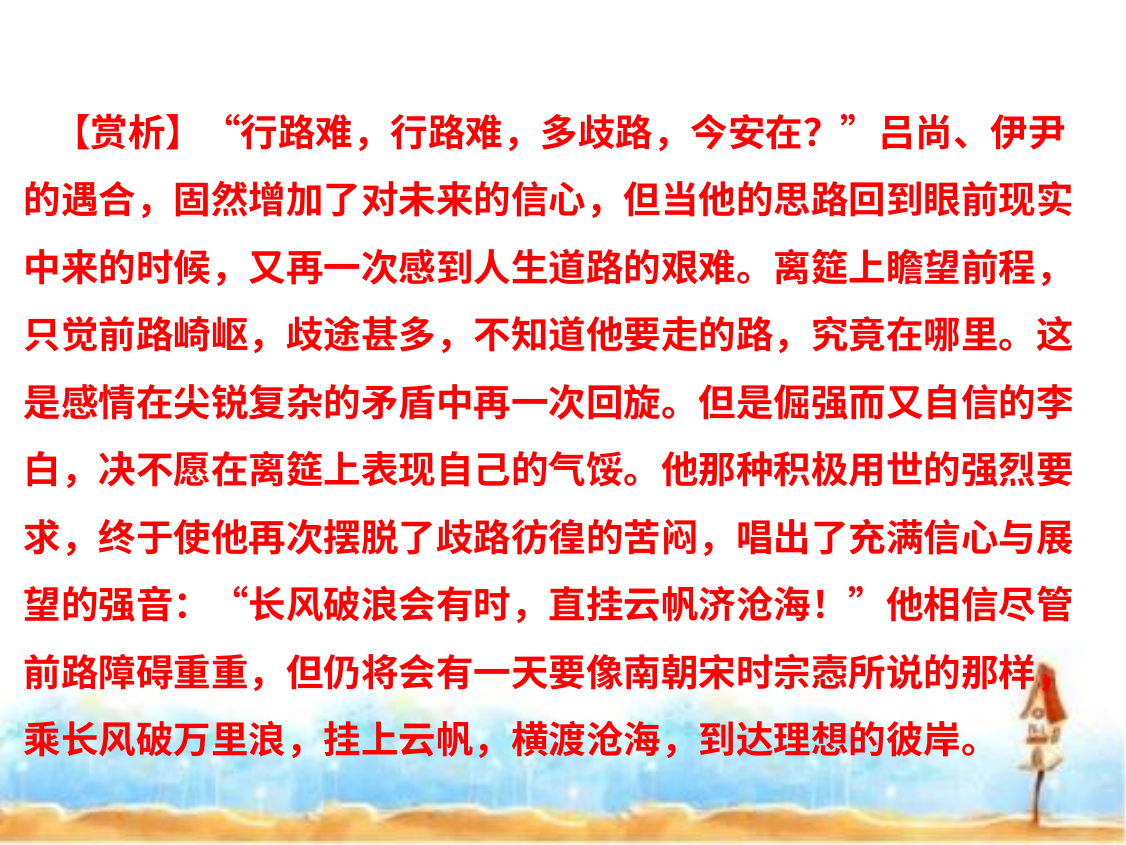

【赏析】“行路难，行路难，多歧路，今安在？”吕尚、伊尹的遇合，固然增加了对未来的信心，但当他的思路回到眼前现实中来的时候，又再一次感到人生道路的艰难。离筵上瞻望前程，只觉前路崎岖，歧途甚多，不知道他要走的路，究竟在哪里。这是感情在尖锐复杂的矛盾中再一次回旋。但是倔强而又自信的李白，决不愿在离筵上表现自己的气馁。他那种积极用世的强烈要求，终于使他再次摆脱了歧路彷徨的苦闷，唱出了充满信心与展望的强音：“长风破浪会有时，直挂云帆济沧海！”他相信尽管前路障碍重重，但仍将会有一天要像南朝宋时宗悫所说的那样，乘长风破万里浪，挂上云帆，横渡沧海，到达理想的彼岸。